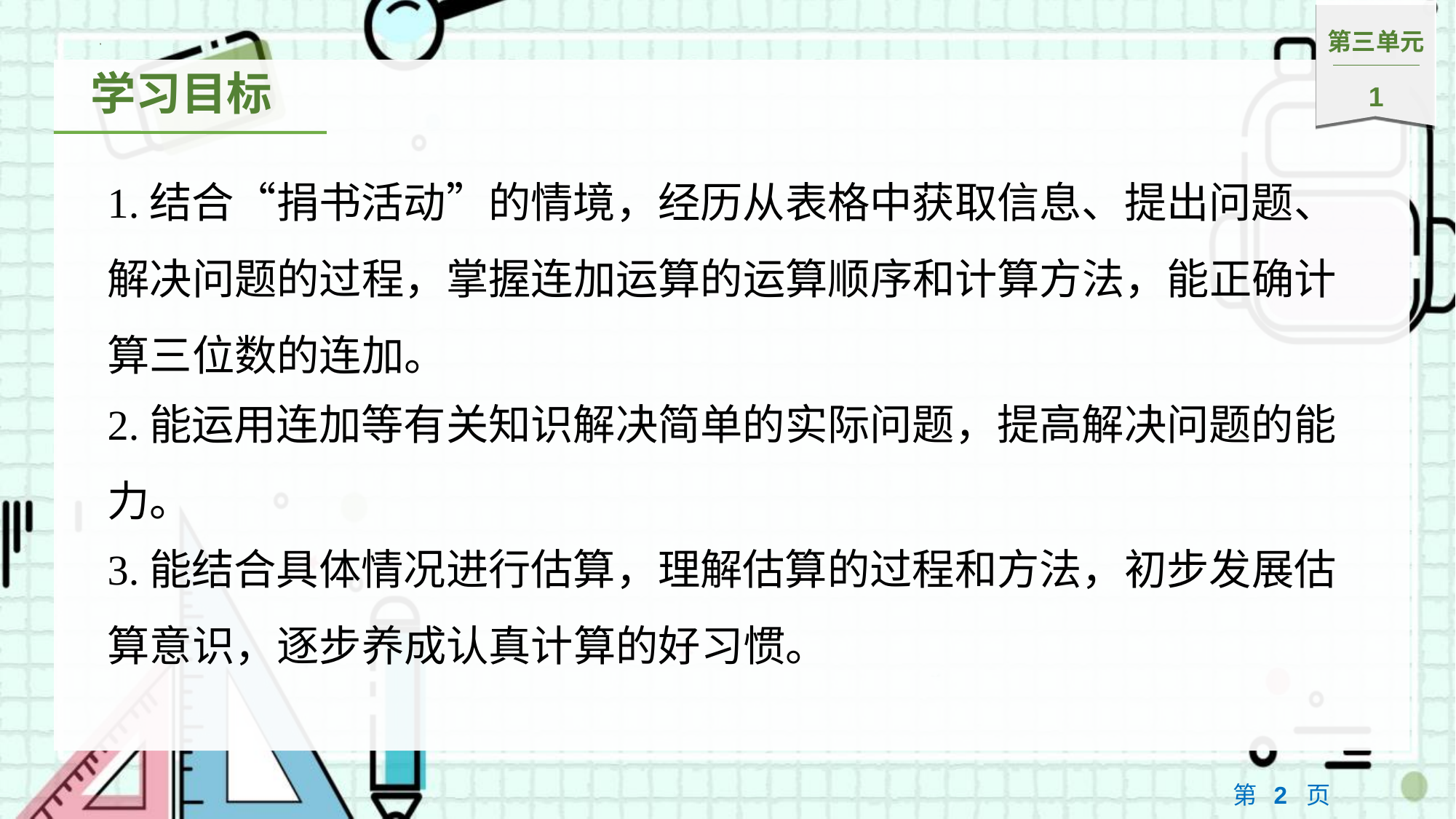

1.结合“捐书活动”的情境，经历从表格中获取信息、提出问题、解决问题的过程，掌握连加运算的运算顺序和计算方法，能正确计算三位数的连加。
2.能运用连加等有关知识解决简单的实际问题，提高解决问题的能力。
3.能结合具体情况进行估算，理解估算的过程和方法，初步发展估算意识，逐步养成认真计算的好习惯。